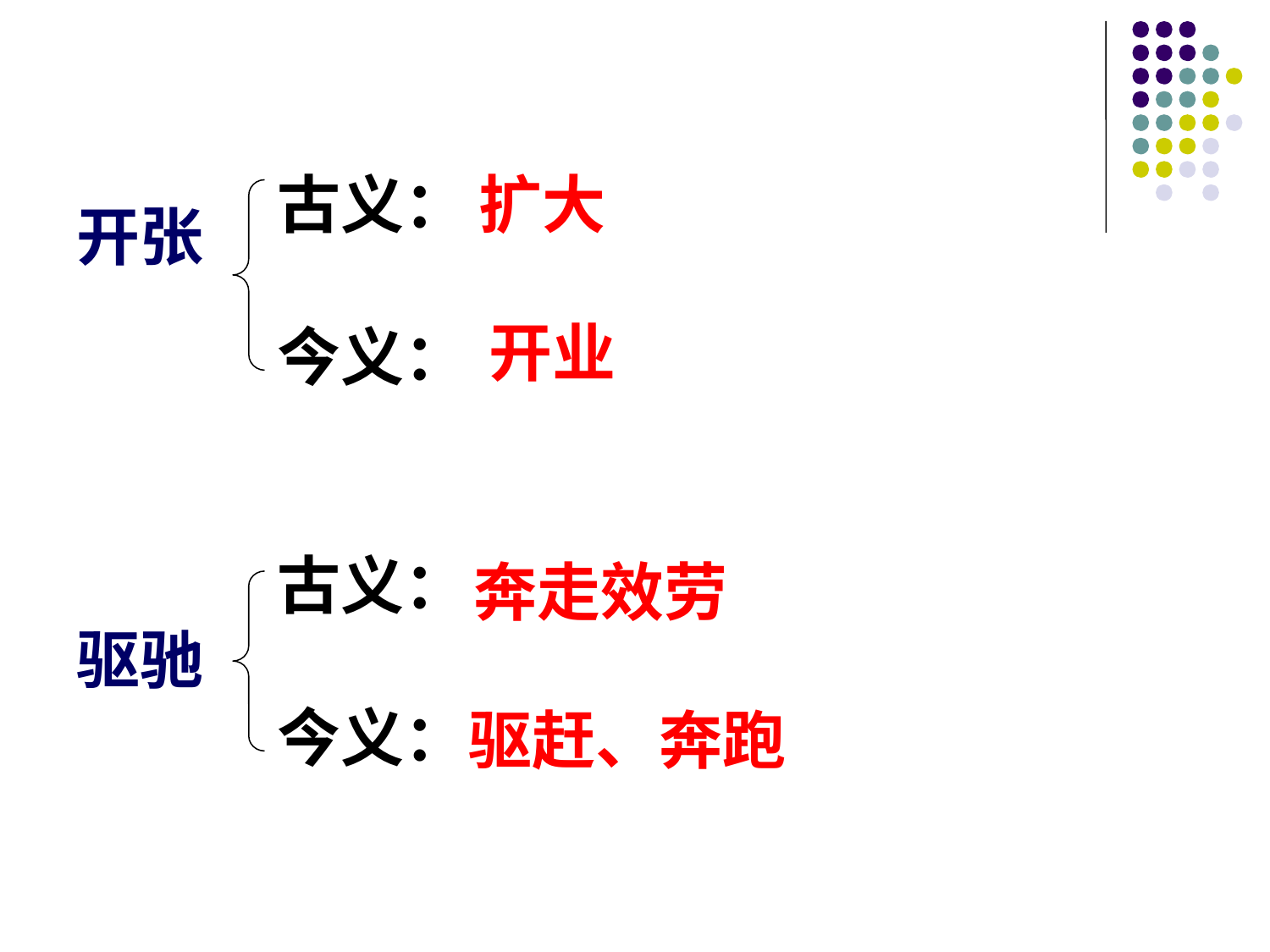

古义：

今义：

古义：

今义：
扩大

开张
开业
奔走效劳

驱驰
驱赶、奔跑